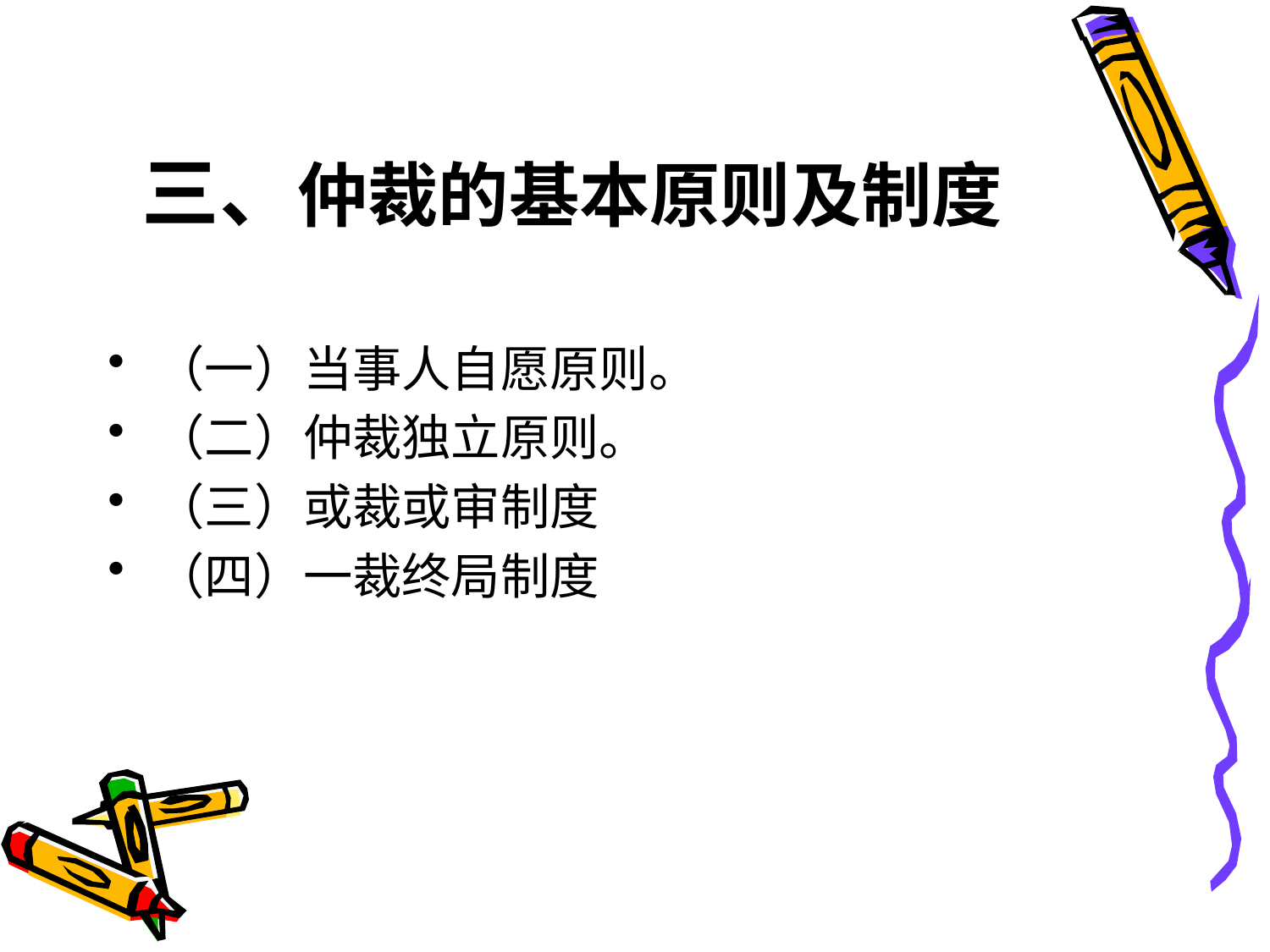

# 三、仲裁的基本原则及制度

（一）当事人自愿原则。
（二）仲裁独立原则。
（三）或裁或审制度
（四）一裁终局制度